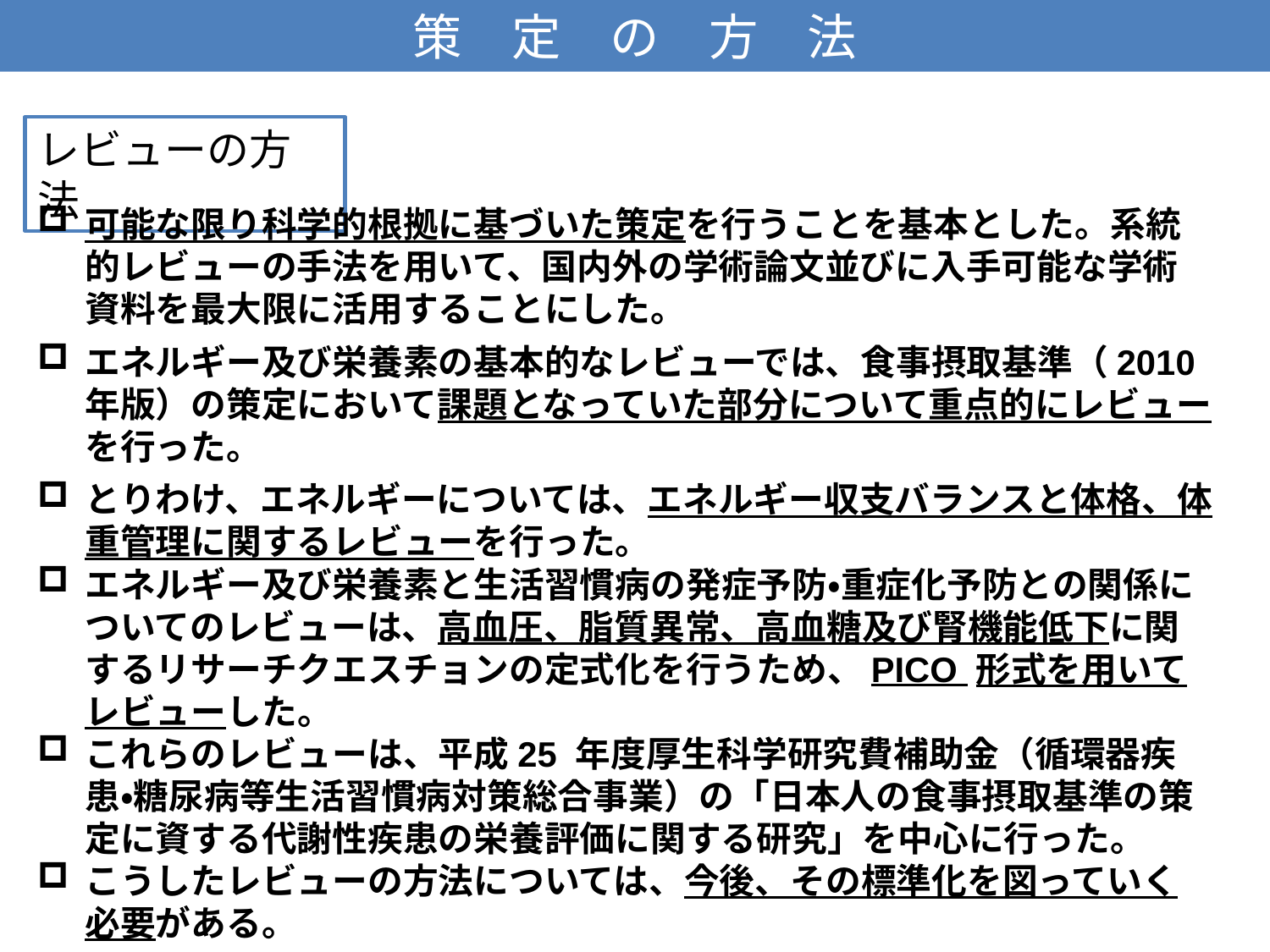

策　定　の　方　法
レビューの方法
可能な限り科学的根拠に基づいた策定を行うことを基本とした。系統的レビューの手法を用いて、国内外の学術論文並びに入手可能な学術資料を最大限に活用することにした。
エネルギー及び栄養素の基本的なレビューでは、食事摂取基準（2010年版）の策定において課題となっていた部分について重点的にレビューを行った。
とりわけ、エネルギーについては、エネルギー収支バランスと体格、体重管理に関するレビューを行った。
エネルギー及び栄養素と生活習慣病の発症予防・重症化予防との関係についてのレビューは、高血圧、脂質異常、高血糖及び腎機能低下に関するリサーチクエスチョンの定式化を行うため、PICO 形式を用いてレビューした。
これらのレビューは、平成25 年度厚生科学研究費補助金（循環器疾患・糖尿病等生活習慣病対策総合事業）の「日本人の食事摂取基準の策定に資する代謝性疾患の栄養評価に関する研究」を中心に行った。
こうしたレビューの方法については、今後、その標準化を図っていく必要がある。